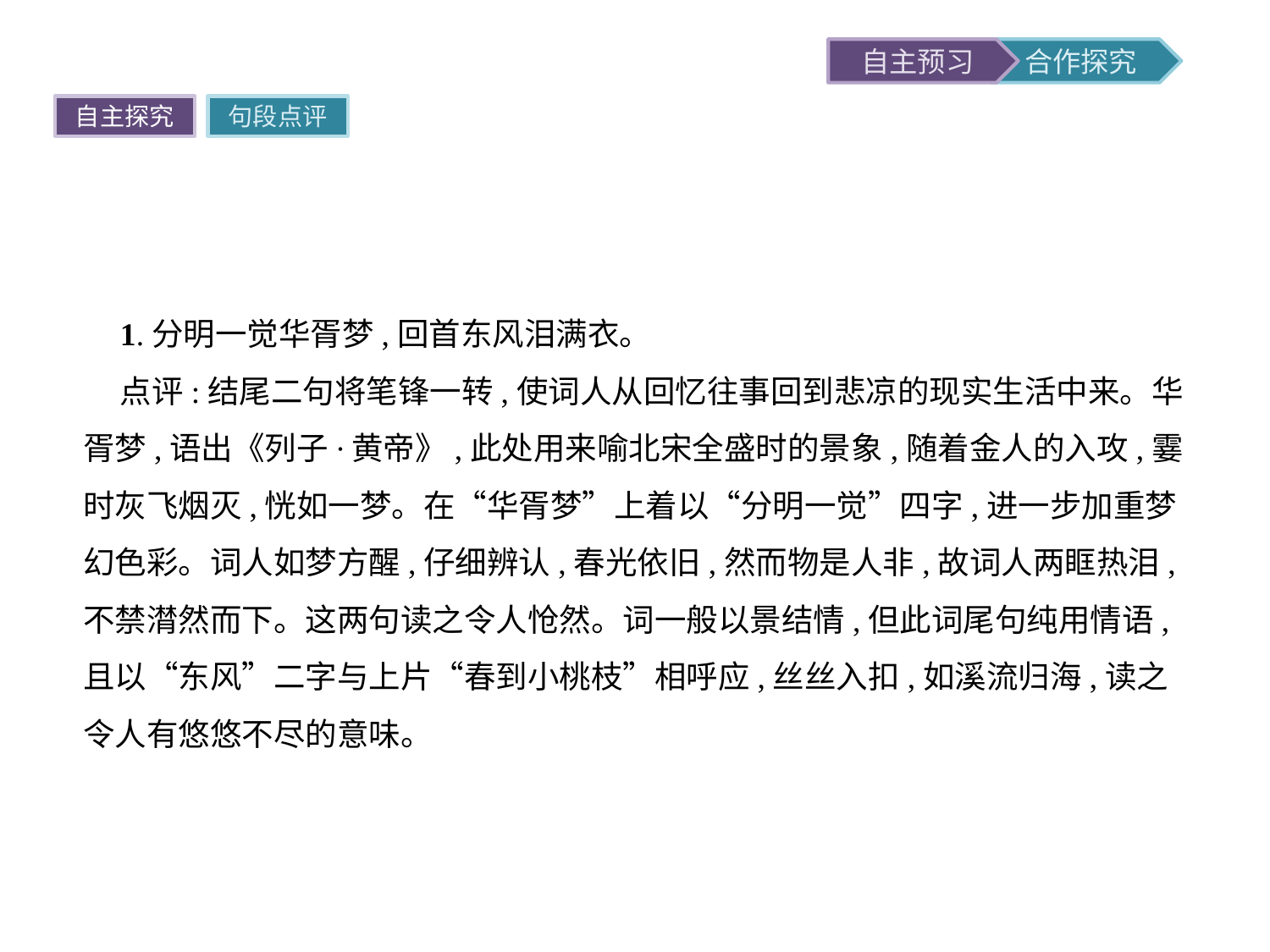

自主探究
句段点评
1.分明一觉华胥梦,回首东风泪满衣。
点评:结尾二句将笔锋一转,使词人从回忆往事回到悲凉的现实生活中来。华胥梦,语出《列子·黄帝》,此处用来喻北宋全盛时的景象,随着金人的入攻,霎时灰飞烟灭,恍如一梦。在“华胥梦”上着以“分明一觉”四字,进一步加重梦幻色彩。词人如梦方醒,仔细辨认,春光依旧,然而物是人非,故词人两眶热泪,不禁潸然而下。这两句读之令人怆然。词一般以景结情,但此词尾句纯用情语,且以“东风”二字与上片“春到小桃枝”相呼应,丝丝入扣,如溪流归海,读之令人有悠悠不尽的意味。